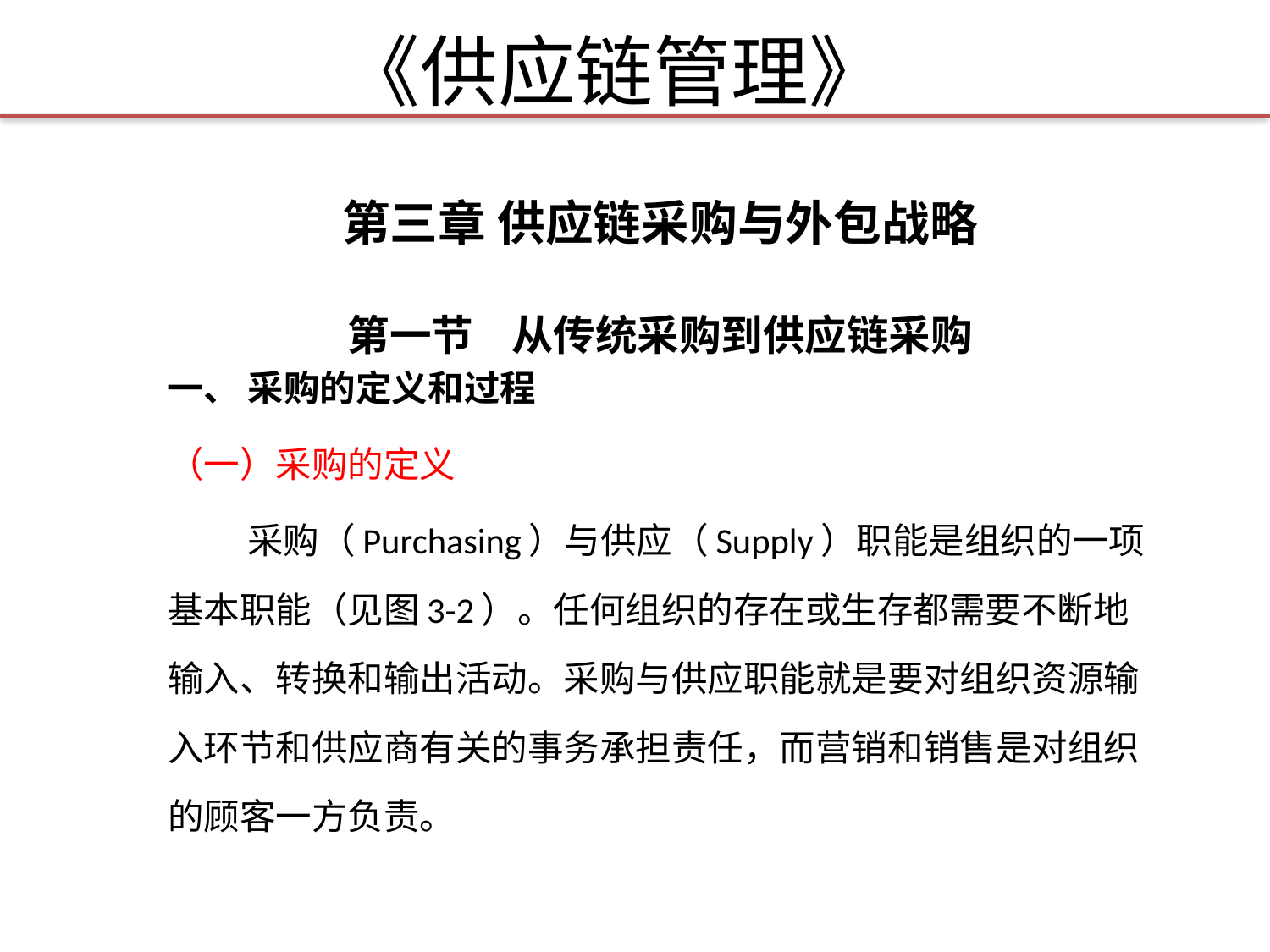

# 《供应链管理》
第三章 供应链采购与外包战略

第一节    从传统采购到供应链采购
一、 采购的定义和过程
（一）采购的定义
         采购（Purchasing）与供应（Supply）职能是组织的一项基本职能（见图3-2）。任何组织的存在或生存都需要不断地输入、转换和输出活动。采购与供应职能就是要对组织资源输入环节和供应商有关的事务承担责任，而营销和销售是对组织的顾客一方负责。